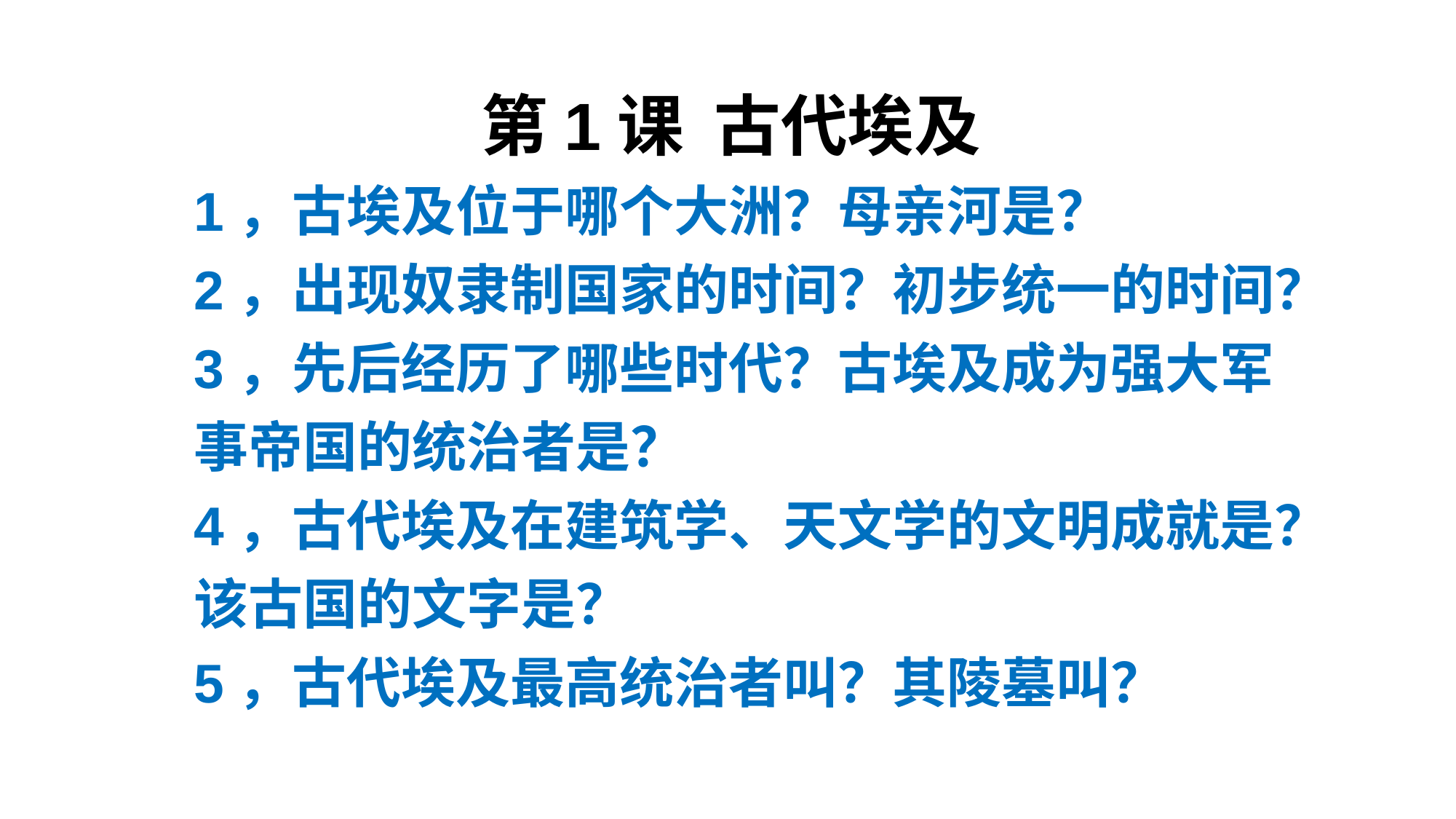

第1课  古代埃及
1，古埃及位于哪个大洲？母亲河是？
2，出现奴隶制国家的时间？初步统一的时间？
3，先后经历了哪些时代？古埃及成为强大军事帝国的统治者是？
4，古代埃及在建筑学、天文学的文明成就是？该古国的文字是？
5，古代埃及最高统治者叫？其陵墓叫？